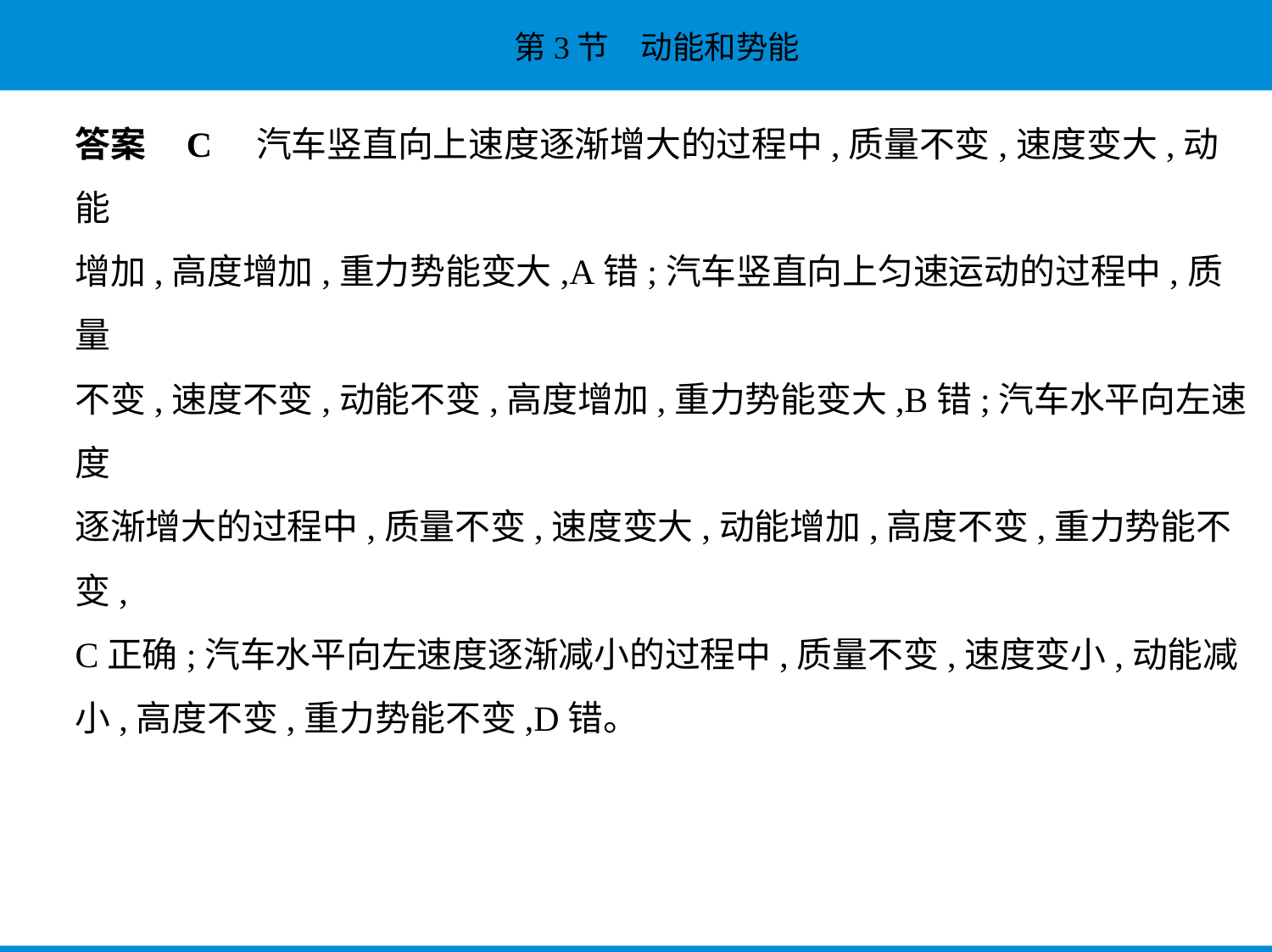

答案    C　汽车竖直向上速度逐渐增大的过程中,质量不变,速度变大,动能
增加,高度增加,重力势能变大,A错;汽车竖直向上匀速运动的过程中,质量
不变,速度不变,动能不变,高度增加,重力势能变大,B错;汽车水平向左速度
逐渐增大的过程中,质量不变,速度变大,动能增加,高度不变,重力势能不变,
C正确;汽车水平向左速度逐渐减小的过程中,质量不变,速度变小,动能减
小,高度不变,重力势能不变,D错。